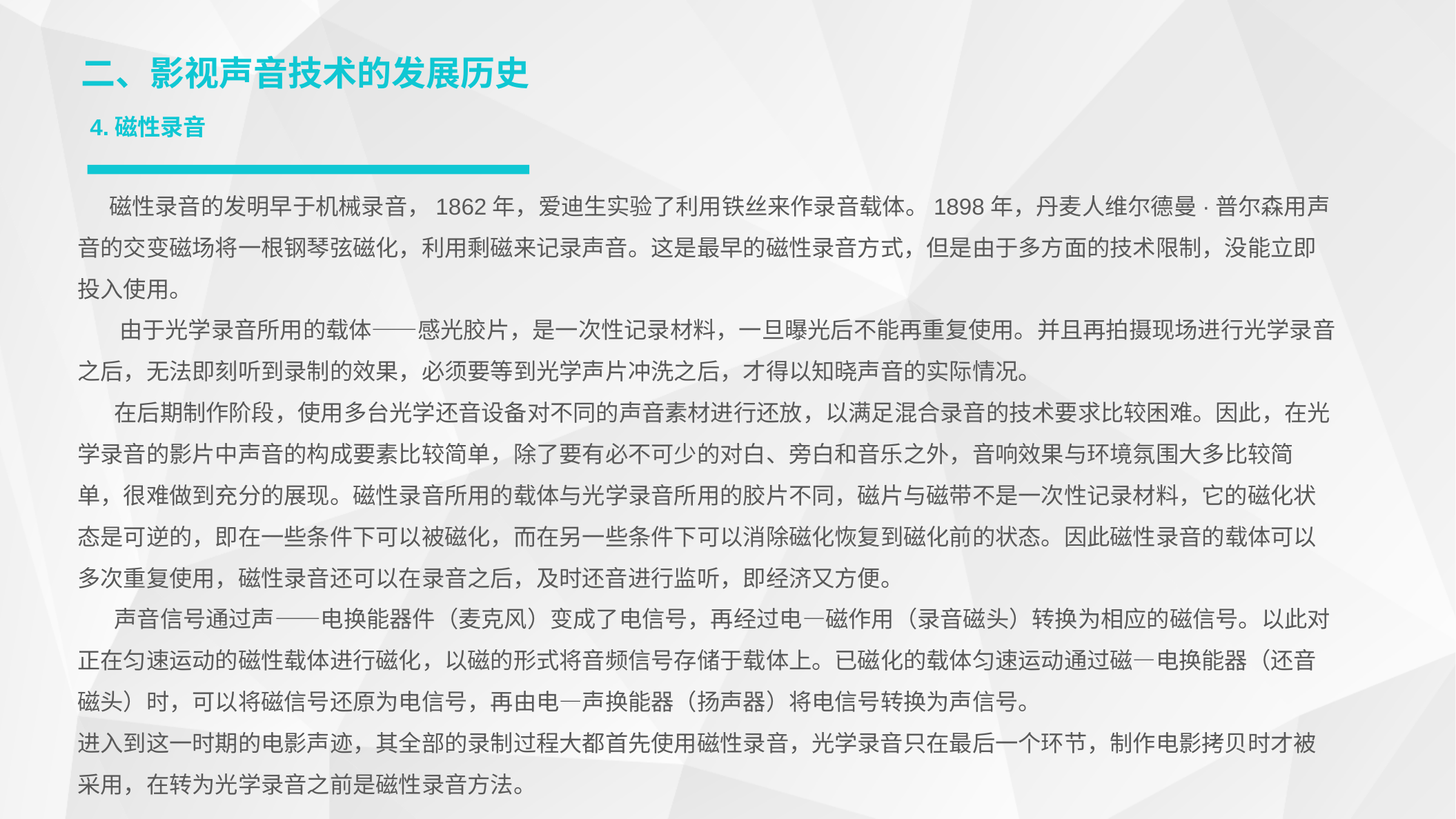

二、影视声音技术的发展历史
4.磁性录音

     磁性录音的发明早于机械录音，1862年，爱迪生实验了利用铁丝来作录音载体。1898年，丹麦人维尔德曼·普尔森用声音的交变磁场将一根钢琴弦磁化，利用剩磁来记录声音。这是最早的磁性录音方式，但是由于多方面的技术限制，没能立即投入使用。
       由于光学录音所用的载体——感光胶片，是一次性记录材料，一旦曝光后不能再重复使用。并且再拍摄现场进行光学录音之后，无法即刻听到录制的效果，必须要等到光学声片冲洗之后，才得以知晓声音的实际情况。
      在后期制作阶段，使用多台光学还音设备对不同的声音素材进行还放，以满足混合录音的技术要求比较困难。因此，在光学录音的影片中声音的构成要素比较简单，除了要有必不可少的对白、旁白和音乐之外，音响效果与环境氛围大多比较简单，很难做到充分的展现。磁性录音所用的载体与光学录音所用的胶片不同，磁片与磁带不是一次性记录材料，它的磁化状态是可逆的，即在一些条件下可以被磁化，而在另一些条件下可以消除磁化恢复到磁化前的状态。因此磁性录音的载体可以多次重复使用，磁性录音还可以在录音之后，及时还音进行监听，即经济又方便。
      声音信号通过声——电换能器件（麦克风）变成了电信号，再经过电—磁作用（录音磁头）转换为相应的磁信号。以此对正在匀速运动的磁性载体进行磁化，以磁的形式将音频信号存储于载体上。已磁化的载体匀速运动通过磁—电换能器（还音磁头）时，可以将磁信号还原为电信号，再由电—声换能器（扬声器）将电信号转换为声信号。
进入到这一时期的电影声迹，其全部的录制过程大都首先使用磁性录音，光学录音只在最后一个环节，制作电影拷贝时才被采用，在转为光学录音之前是磁性录音方法。